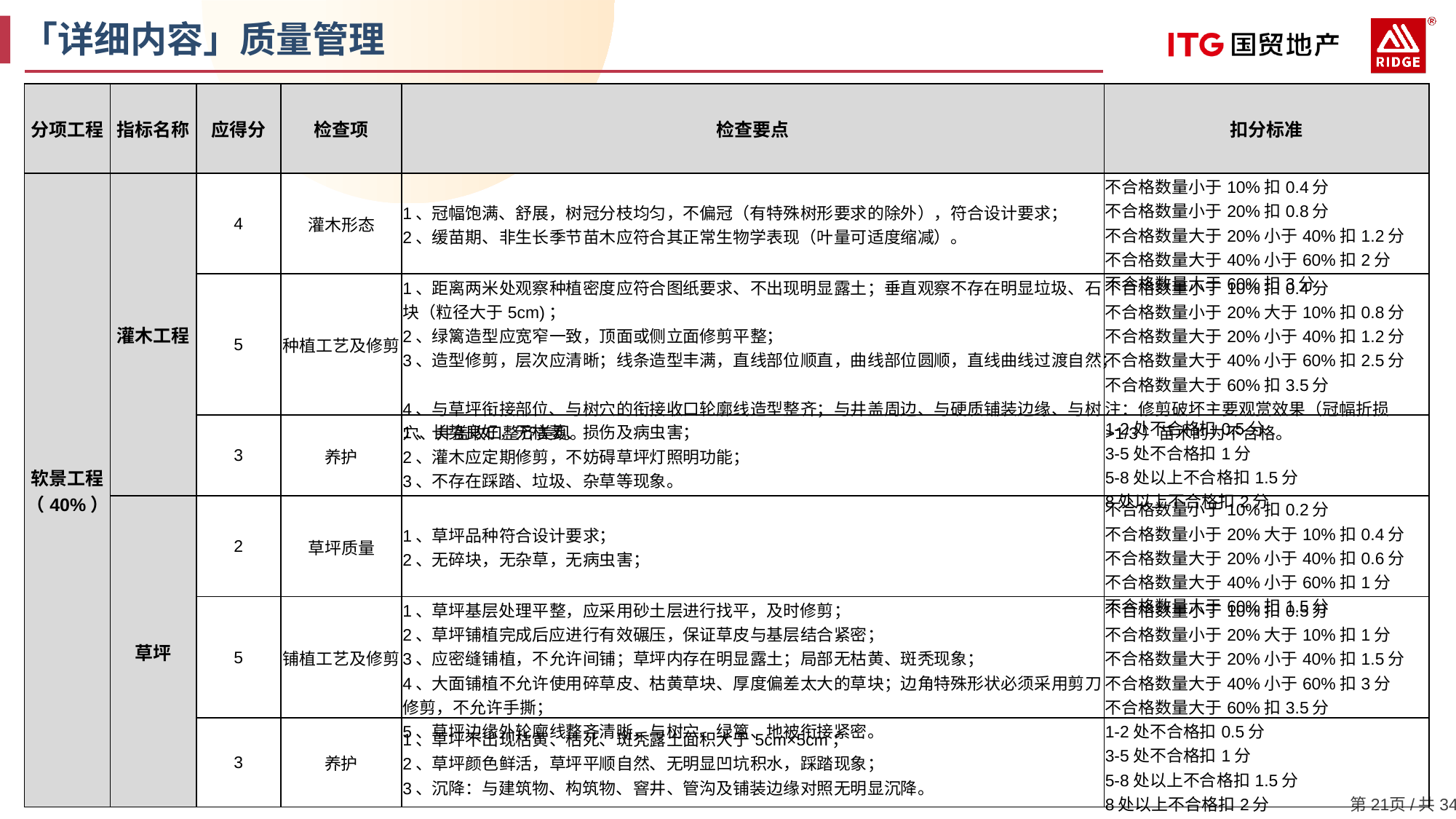

「详细内容」质量管理
| 分项工程 | 指标名称 | 应得分 | 检查项 | 检查要点 | 扣分标准 |
| --- | --- | --- | --- | --- | --- |
| 软景工程（40%） | 灌木工程 | 4 | 灌木形态 | 1、冠幅饱满、舒展，树冠分枝均匀，不偏冠（有特殊树形要求的除外），符合设计要求； 2、缓苗期、非生长季节苗木应符合其正常生物学表现（叶量可适度缩减）。 | 不合格数量小于10%扣0.4分 不合格数量小于20%扣0.8分 不合格数量大于20%小于40%扣1.2分 不合格数量大于40%小于60%扣2分 不合格数量大于60%扣3分 |
|  |  | 5 | 种植工艺及修剪 | 1、距离两米处观察种植密度应符合图纸要求、不出现明显露土；垂直观察不存在明显垃圾、石块（粒径大于5cm)； 2、绿篱造型应宽窄一致，顶面或侧立面修剪平整； 3、造型修剪，层次应清晰；线条造型丰满，直线部位顺直，曲线部位圆顺，直线曲线过渡自然； 4、与草坪衔接部位、与树穴的衔接收口轮廓线造型整齐；与井盖周边、与硬质铺装边缘、与树穴、井盖收口整齐美观。 | 不合格数量小于10%扣0.4分 不合格数量小于20%大于10%扣0.8分 不合格数量大于20%小于40%扣1.2分 不合格数量大于40%小于60%扣2.5分 不合格数量大于60%扣3.5分 注：修剪破坏主要观赏效果（冠幅折损>1/3）苗木的为不合格。 |
|  |  | 3 | 养护 | 1、长势良好，无枯萎、损伤及病虫害； 2、灌木应定期修剪，不妨碍草坪灯照明功能； 3、不存在踩踏、垃圾、杂草等现象。 | 1-2处不合格扣0.5分 3-5处不合格扣1分 5-8处以上不合格扣1.5分 8处以上不合格扣2分 |
|  | 草坪 | 2 | 草坪质量 | 1、草坪品种符合设计要求； 2、无碎块，无杂草，无病虫害； | 不合格数量小于10%扣0.2分 不合格数量小于20%大于10%扣0.4分 不合格数量大于20%小于40%扣0.6分 不合格数量大于40%小于60%扣1分 不合格数量大于60%扣1.5分 |
|  |  | 5 | 铺植工艺及修剪 | 1、草坪基层处理平整，应采用砂土层进行找平，及时修剪； 2、草坪铺植完成后应进行有效碾压，保证草皮与基层结合紧密； 3、应密缝铺植，不允许间铺；草坪内存在明显露土；局部无枯黄、斑秃现象； 4、大面铺植不允许使用碎草皮、枯黄草块、厚度偏差太大的草块；边角特殊形状必须采用剪刀修剪，不允许手撕； 5、草坪边缘外轮廓线整齐清晰，与树穴、绿篱、地被衔接紧密。 | 不合格数量小于10%扣0.5分 不合格数量小于20%大于10%扣1分 不合格数量大于20%小于40%扣1.5分 不合格数量大于40%小于60%扣3分 不合格数量大于60%扣3.5分 |
|  |  | 3 | 养护 | 1、草坪不出现枯黄、枯死、斑秃露土面积大于5cm×5cm； 2、草坪颜色鲜活，草坪平顺自然、无明显凹坑积水，踩踏现象； 3、沉降：与建筑物、构筑物、窨井、管沟及铺装边缘对照无明显沉降。 | 1-2处不合格扣0.5分 3-5处不合格扣1分 5-8处以上不合格扣1.5分 8处以上不合格扣2分 |